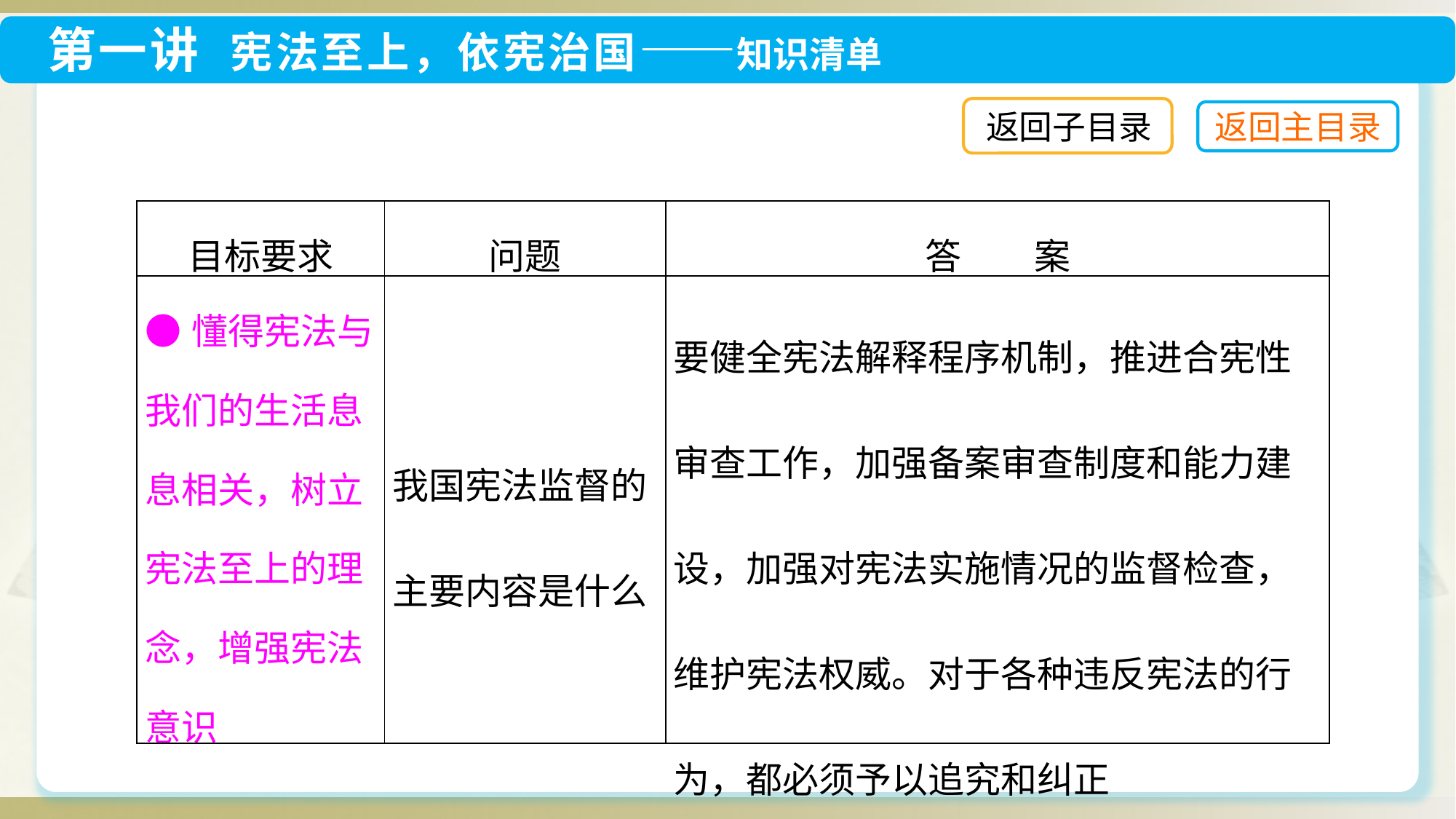

返回子目录
| 目标要求 | 问题 | 答　　案 |
| --- | --- | --- |
| ●懂得宪法与我们的生活息息相关，树立宪法至上的理念，增强宪法意识 | 我国宪法监督的主要内容是什么 | 要健全宪法解释程序机制，推进合宪性审查工作，加强备案审查制度和能力建设，加强对宪法实施情况的监督检查，维护宪法权威。对于各种违反宪法的行为，都必须予以追究和纠正 |